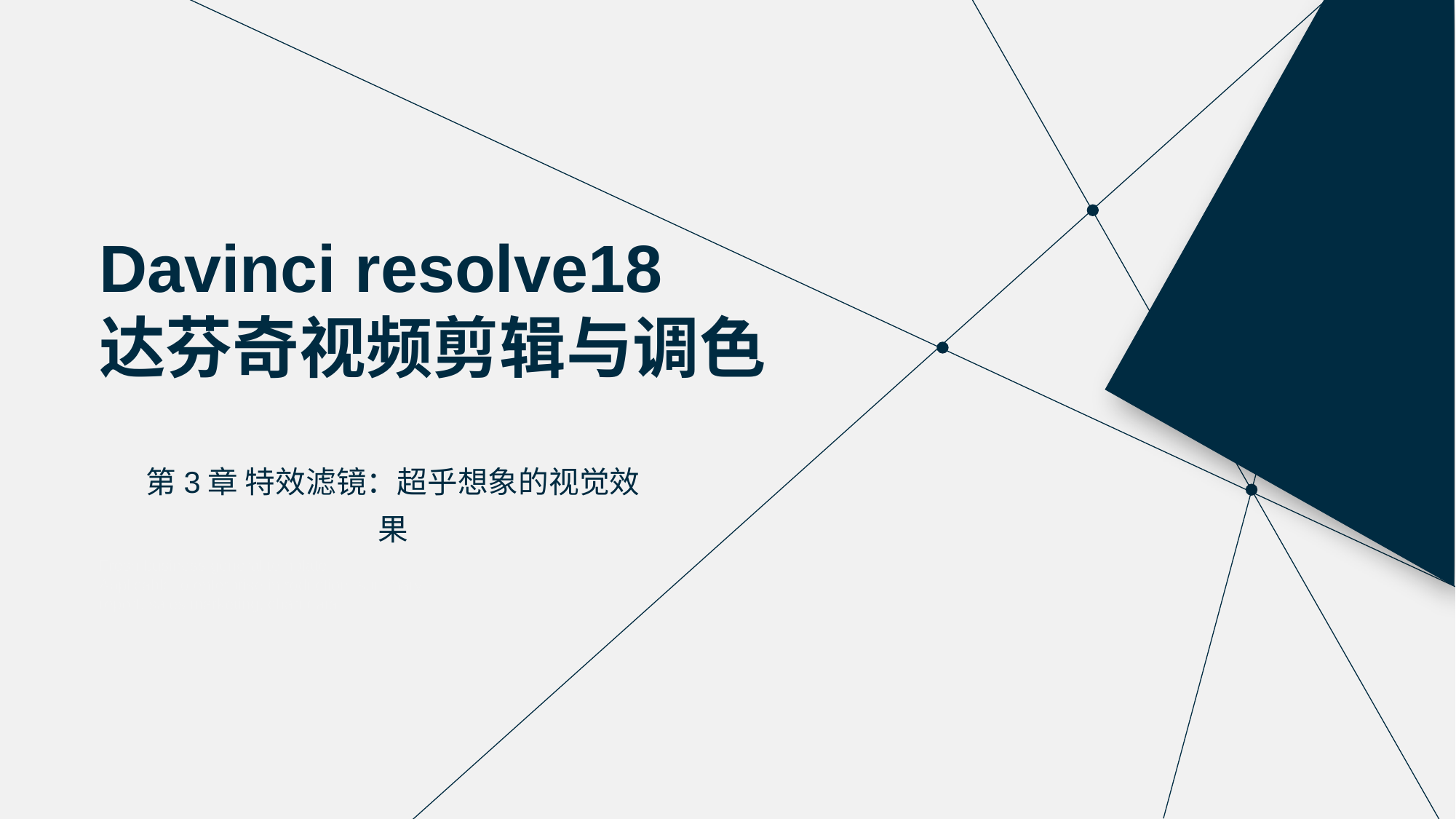

Davinci resolve18
达芬奇视频剪辑与调色

第3章 特效滤镜：超乎想象的视觉效果

Fresh business general template
Applicable to enterprise introduction, summary report, sales marketing, chart data